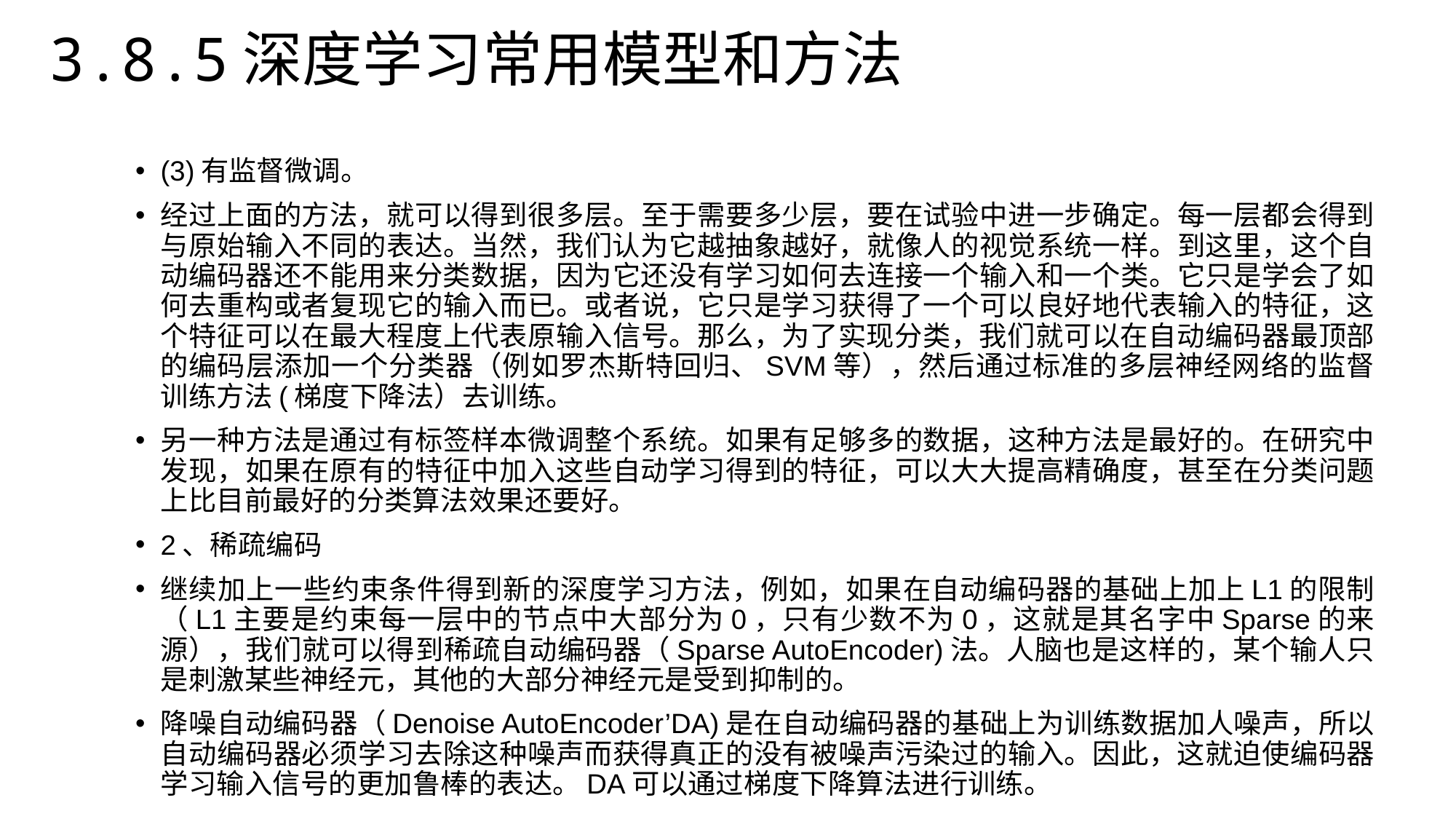

3.8.5深度学习常用模型和方法

(3)有监督微调。
经过上面的方法，就可以得到很多层。至于需要多少层，要在试验中进一步确定。每一层都会得到与原始输入不同的表达。当然，我们认为它越抽象越好，就像人的视觉系统一样。到这里，这个自动编码器还不能用来分类数据，因为它还没有学习如何去连接一个输入和一个类。它只是学会了如何去重构或者复现它的输入而已。或者说，它只是学习获得了一个可以良好地代表输入的特征，这个特征可以在最大程度上代表原输入信号。那么，为了实现分类，我们就可以在自动编码器最顶部的编码层添加一个分类器（例如罗杰斯特回归、SVM等），然后通过标准的多层神经网络的监督训练方法(梯度下降法）去训练。
另一种方法是通过有标签样本微调整个系统。如果有足够多的数据，这种方法是最好的。在研究中发现，如果在原有的特征中加入这些自动学习得到的特征，可以大大提高精确度，甚至在分类问题上比目前最好的分类算法效果还要好。
2、稀疏编码
继续加上一些约束条件得到新的深度学习方法，例如，如果在自动编码器的基础上加上L1的限制（L1主要是约束每一层中的节点中大部分为0，只有少数不为0，这就是其名字中Sparse的来源），我们就可以得到稀疏自动编码器（Sparse AutoEncoder)法。人脑也是这样的，某个输人只是刺激某些神经元，其他的大部分神经元是受到抑制的。
降噪自动编码器（Denoise AutoEncoder’DA)是在自动编码器的基础上为训练数据加人噪声，所以自动编码器必须学习去除这种噪声而获得真正的没有被噪声污染过的输入。因此，这就迫使编码器学习输入信号的更加鲁棒的表达。DA可以通过梯度下降算法进行训练。